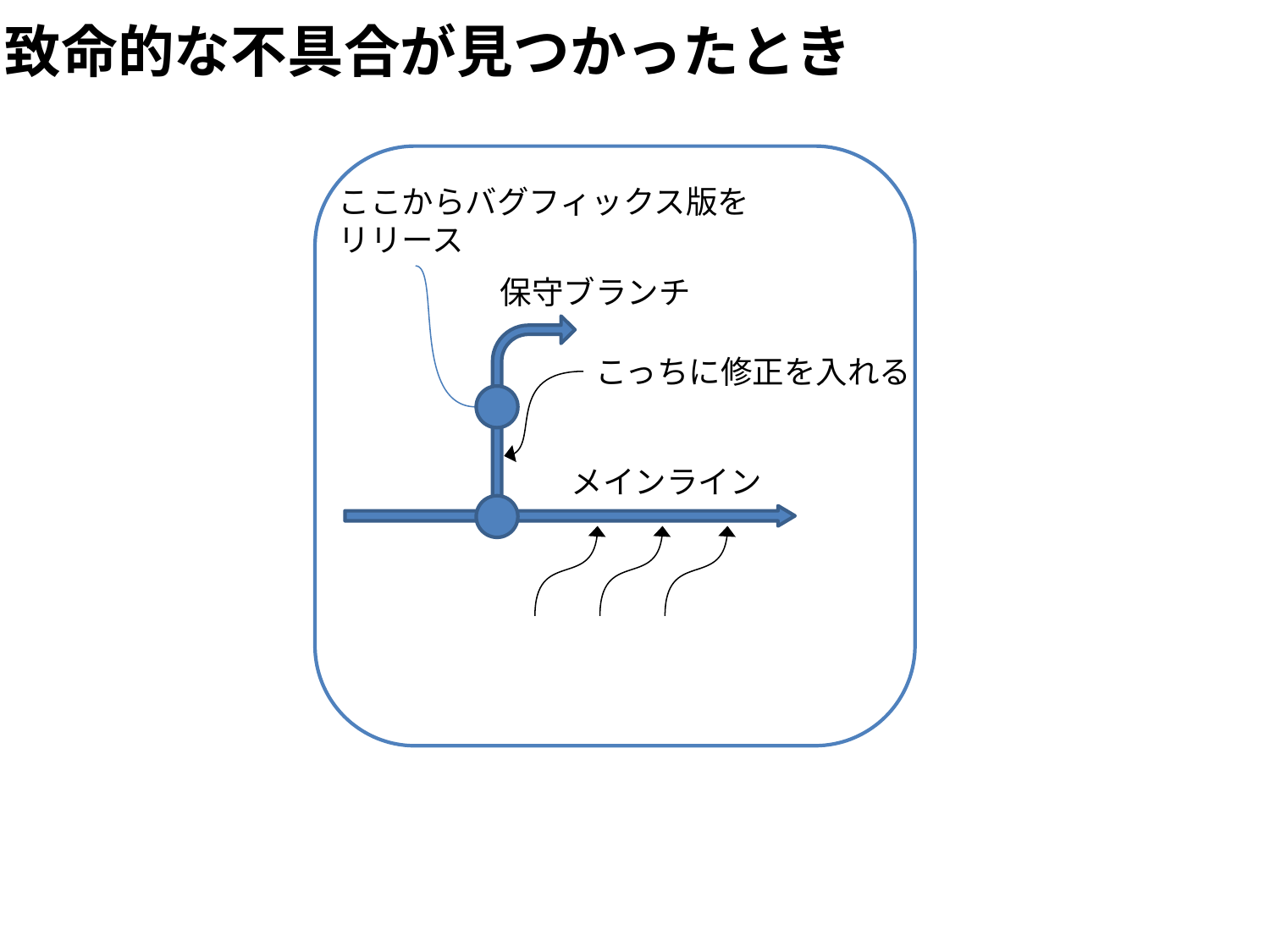

致命的な不具合が見つかったとき

ここからバグフィックス版を
リリース
保守ブランチ

こっちに修正を入れる

メインライン